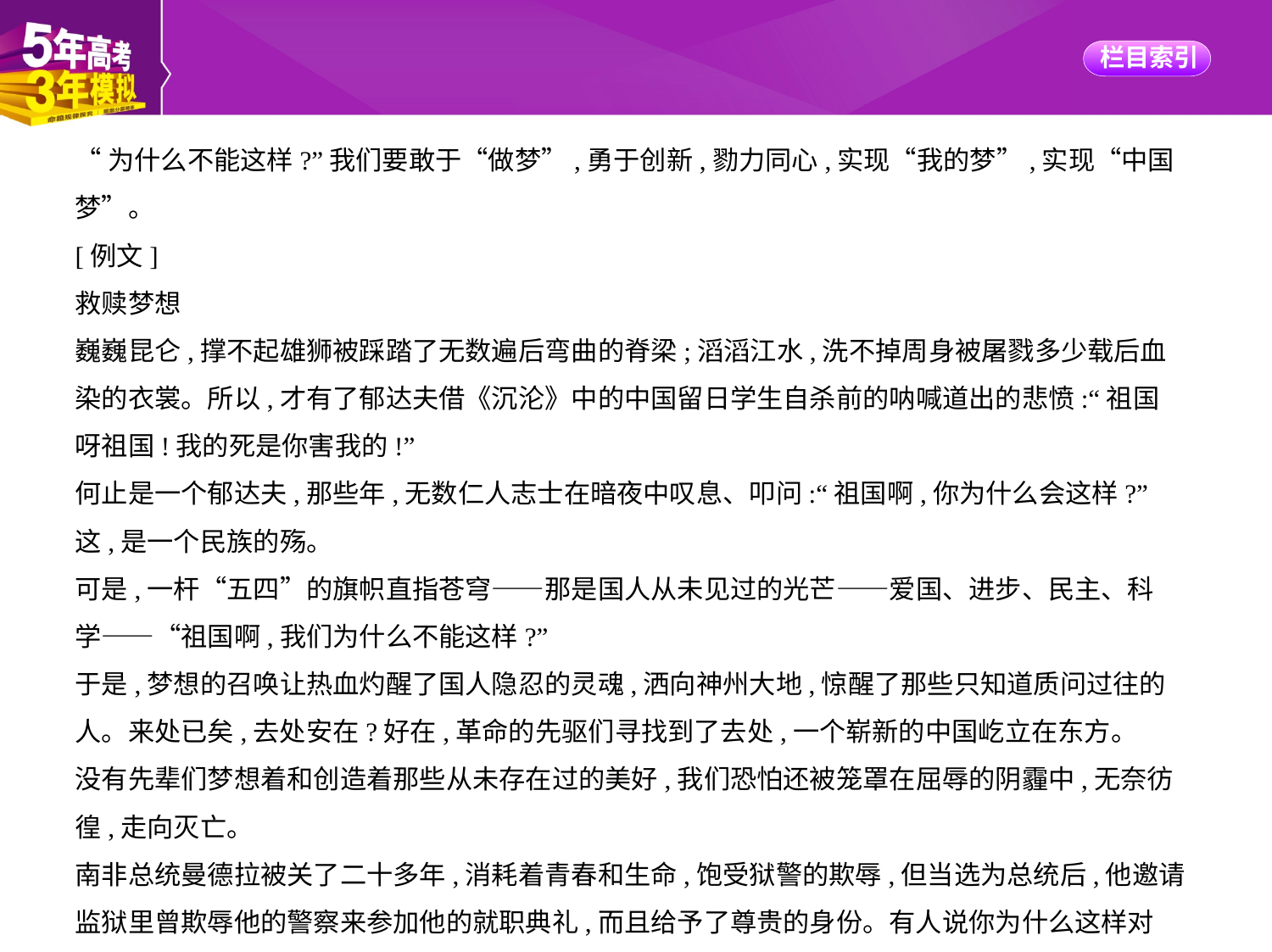

“为什么不能这样?”我们要敢于“做梦”,勇于创新,勠力同心,实现“我的梦”,实现“中国梦”。
[例文]
救赎梦想
巍巍昆仑,撑不起雄狮被踩踏了无数遍后弯曲的脊梁;滔滔江水,洗不掉周身被屠戮多少载后血
染的衣裳。所以,才有了郁达夫借《沉沦》中的中国留日学生自杀前的呐喊道出的悲愤:“祖国
呀祖国!我的死是你害我的!”
何止是一个郁达夫,那些年,无数仁人志士在暗夜中叹息、叩问:“祖国啊,你为什么会这样?”
这,是一个民族的殇。
可是,一杆“五四”的旗帜直指苍穹——那是国人从未见过的光芒——爱国、进步、民主、科
学——“祖国啊,我们为什么不能这样?”
于是,梦想的召唤让热血灼醒了国人隐忍的灵魂,洒向神州大地,惊醒了那些只知道质问过往的
人。来处已矣,去处安在?好在,革命的先驱们寻找到了去处,一个崭新的中国屹立在东方。
没有先辈们梦想着和创造着那些从未存在过的美好,我们恐怕还被笼罩在屈辱的阴霾中,无奈彷
徨,走向灭亡。
南非总统曼德拉被关了二十多年,消耗着青春和生命,饱受狱警的欺辱,但当选为总统后,他邀请
监狱里曾欺辱他的警察来参加他的就职典礼,而且给予了尊贵的身份。有人说你为什么这样对
待他们,曼德拉说:如果不能忘记过去的孤苦与不公而怀恨在心,我将仍然在牢狱之中。我想,他